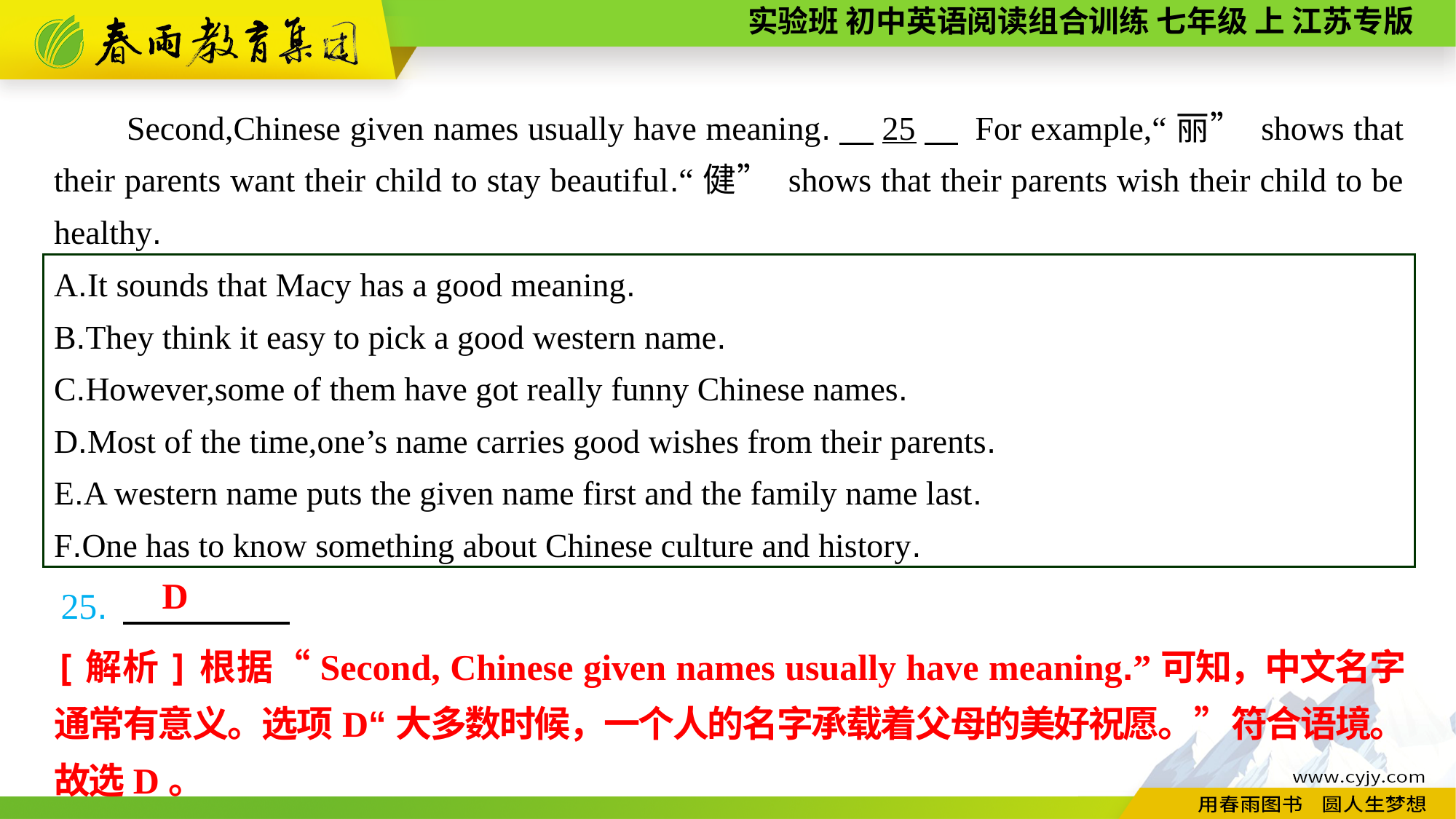

Second,Chinese given names usually have meaning.　25　 For example,“丽” shows that their parents want their child to stay beautiful.“健” shows that their parents wish their child to be healthy.
A.It sounds that Macy has a good meaning.
B.They think it easy to pick a good western name.
C.However,some of them have got really funny Chinese names.
D.Most of the time,one’s name carries good wishes from their parents.
E.A western name puts the given name first and the family name last.
F.One has to know something about Chinese culture and history.

25.
D
[解析]根据“Second, Chinese given names usually have meaning.”可知，中文名字通常有意义。选项D“大多数时候，一个人的名字承载着父母的美好祝愿。”符合语境。故选D。